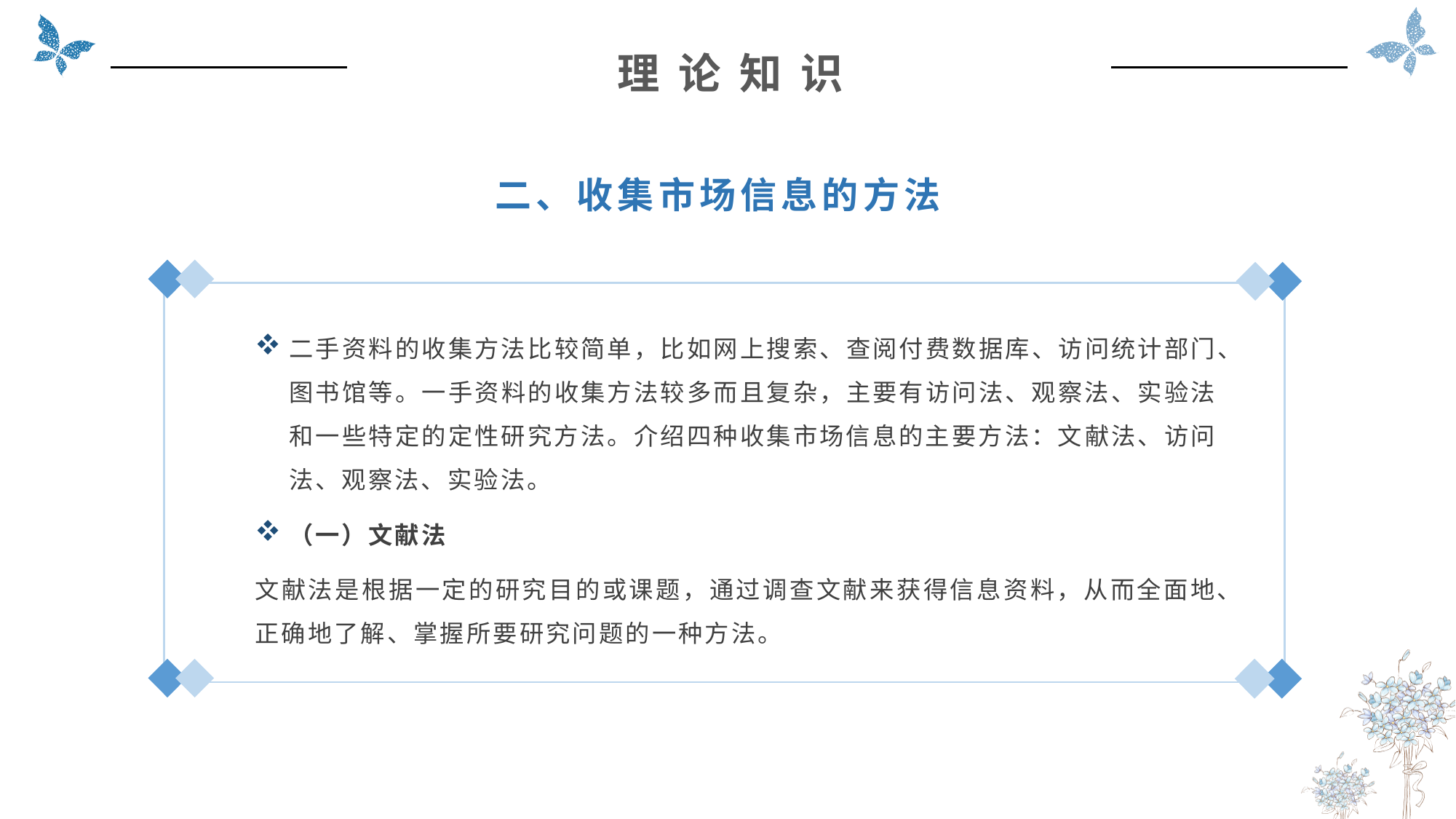

理 论 知 识
二、收集市场信息的方法

二手资料的收集方法比较简单，比如网上搜索、查阅付费数据库、访问统计部门、图书馆等。一手资料的收集方法较多而且复杂，主要有访问法、观察法、实验法和一些特定的定性研究方法。介绍四种收集市场信息的主要方法：文献法、访问法、观察法、实验法。
（一）文献法
文献法是根据一定的研究目的或课题，通过调查文献来获得信息资料，从而全面地、正确地了解、掌握所要研究问题的一种方法。